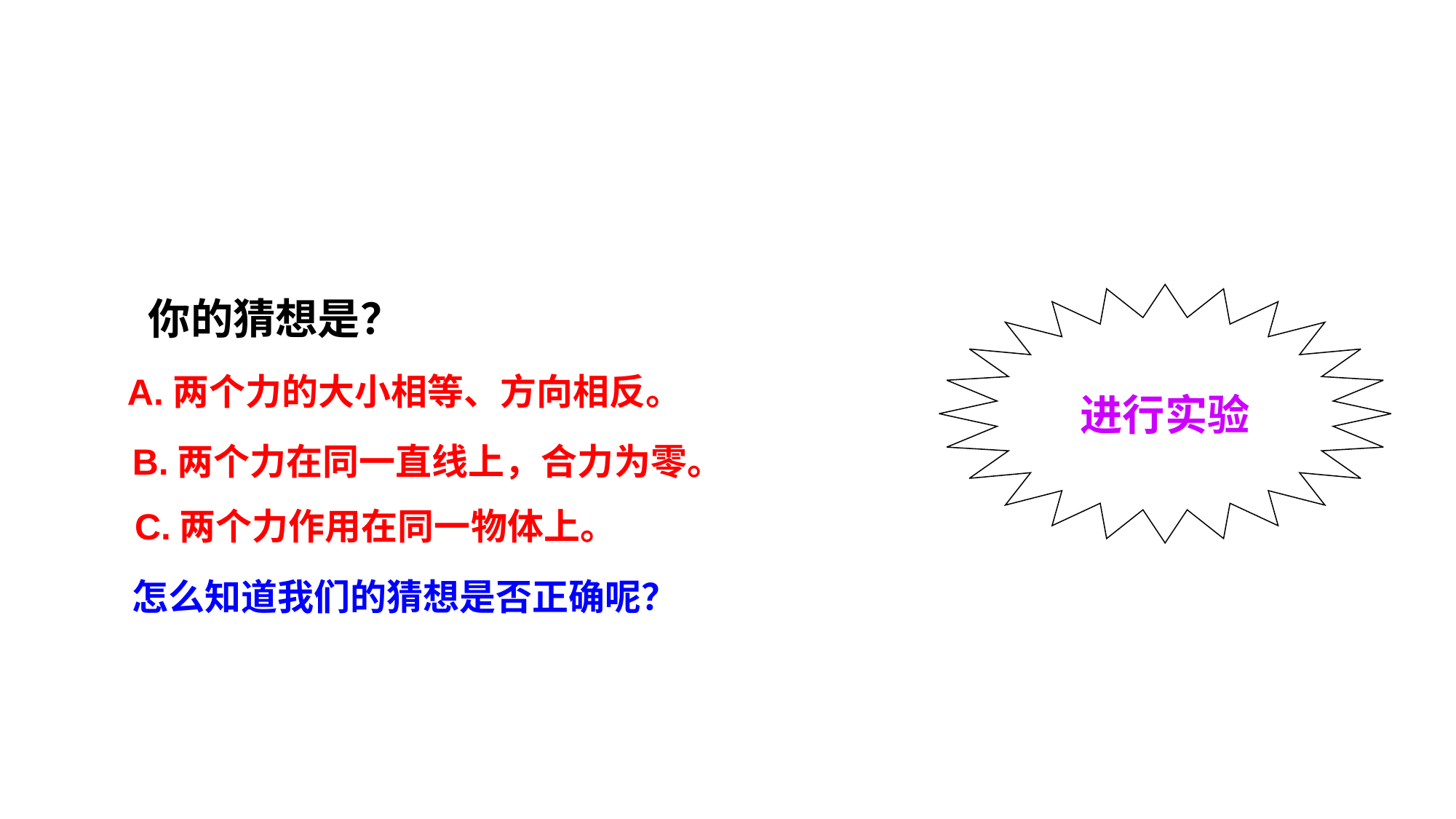

进行实验
你的猜想是？
A.两个力的大小相等、方向相反。
B.两个力在同一直线上，合力为零。
C.两个力作用在同一物体上。
怎么知道我们的猜想是否正确呢？